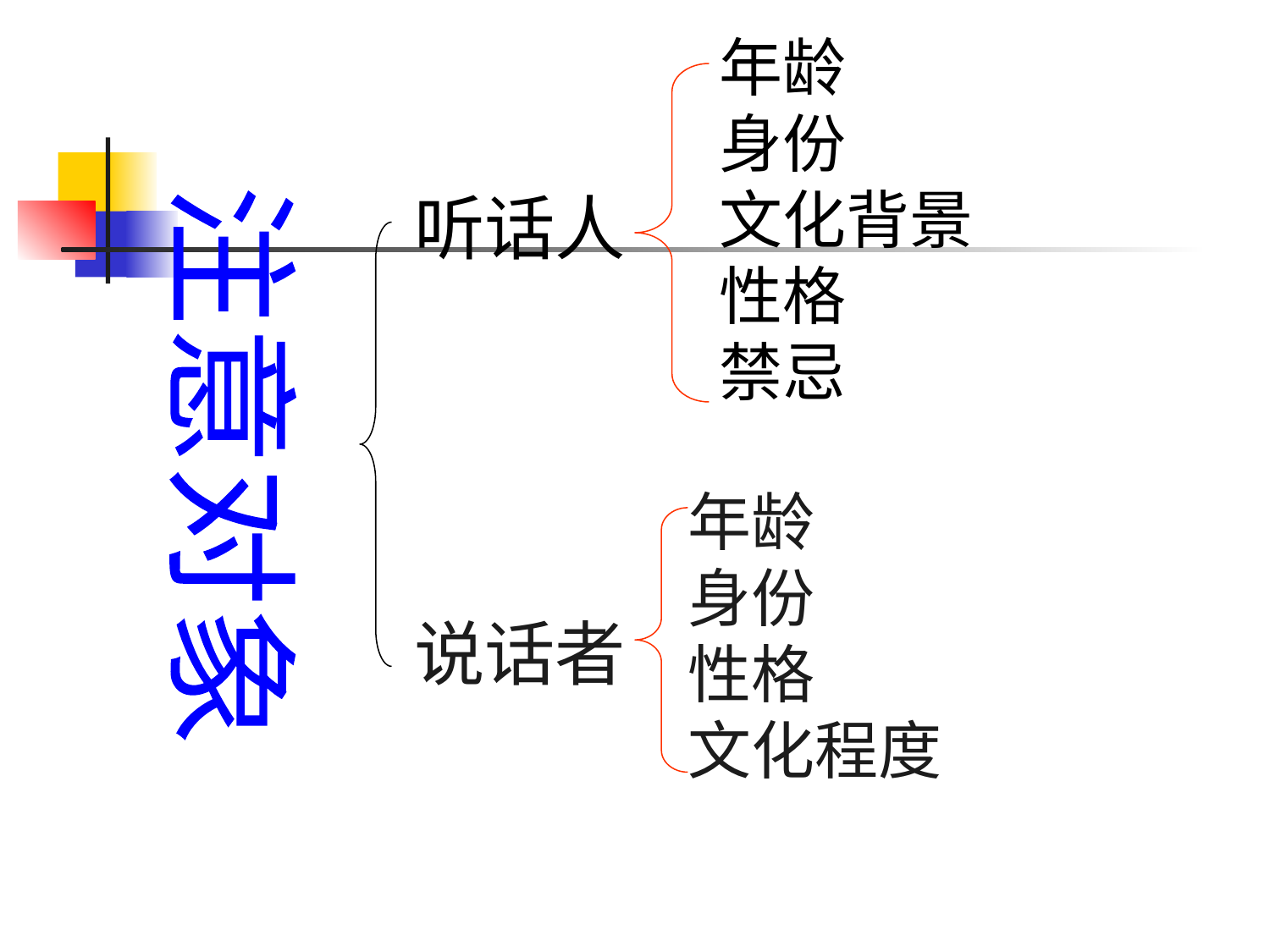

年龄
身份
文化背景
性格
禁忌

听话人

注意对象
年龄
身份
性格
文化程度

说话者